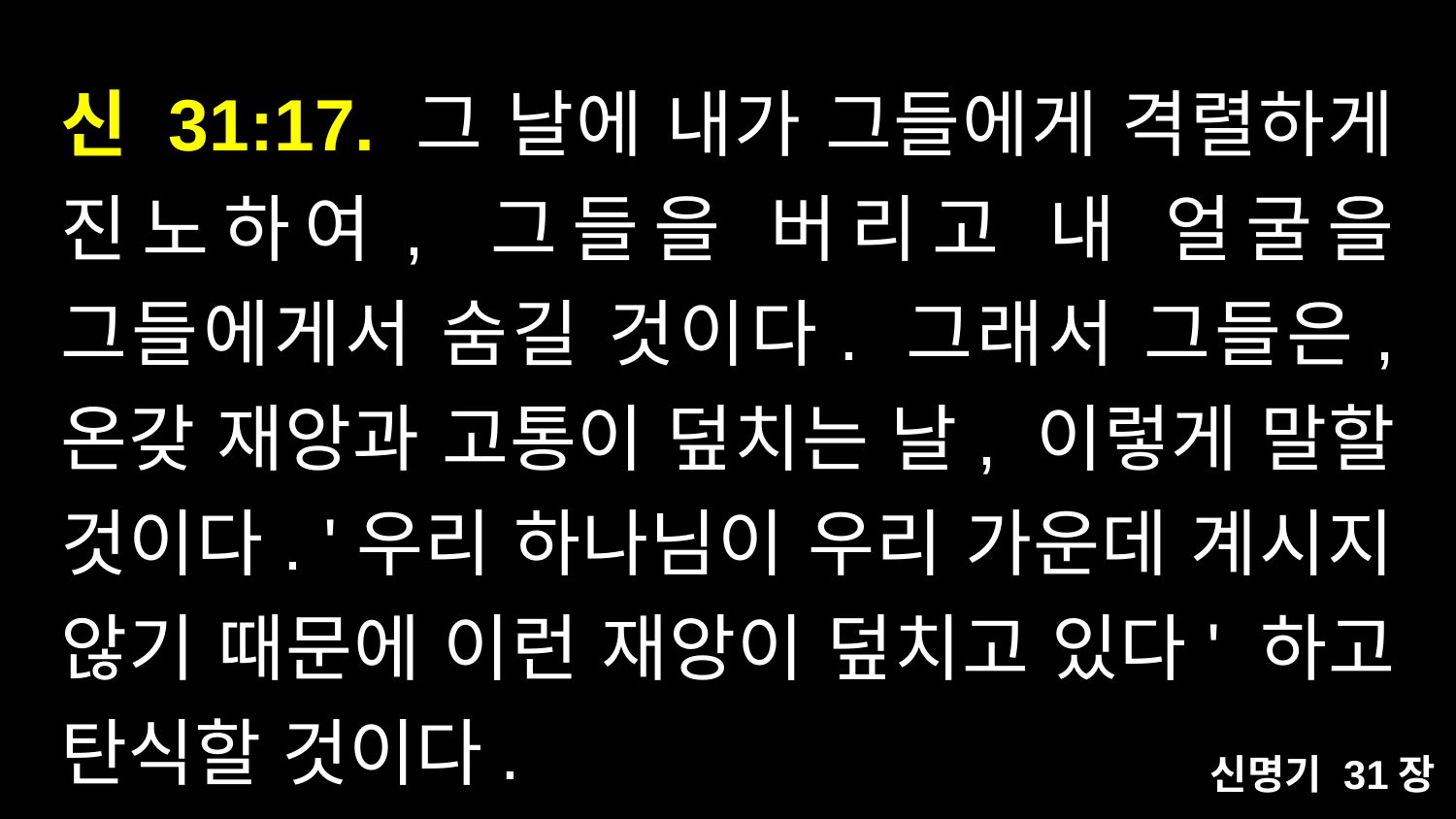

# 신 31:17. 그 날에 내가 그들에게 격렬하게 진노하여, 그들을 버리고 내 얼굴을 그들에게서 숨길 것이다. 그래서 그들은, 온갖 재앙과 고통이 덮치는 날, 이렇게 말할 것이다. '우리 하나님이 우리 가운데 계시지 않기 때문에 이런 재앙이 덮치고 있다' 하고 탄식할 것이다.
신명기 31장